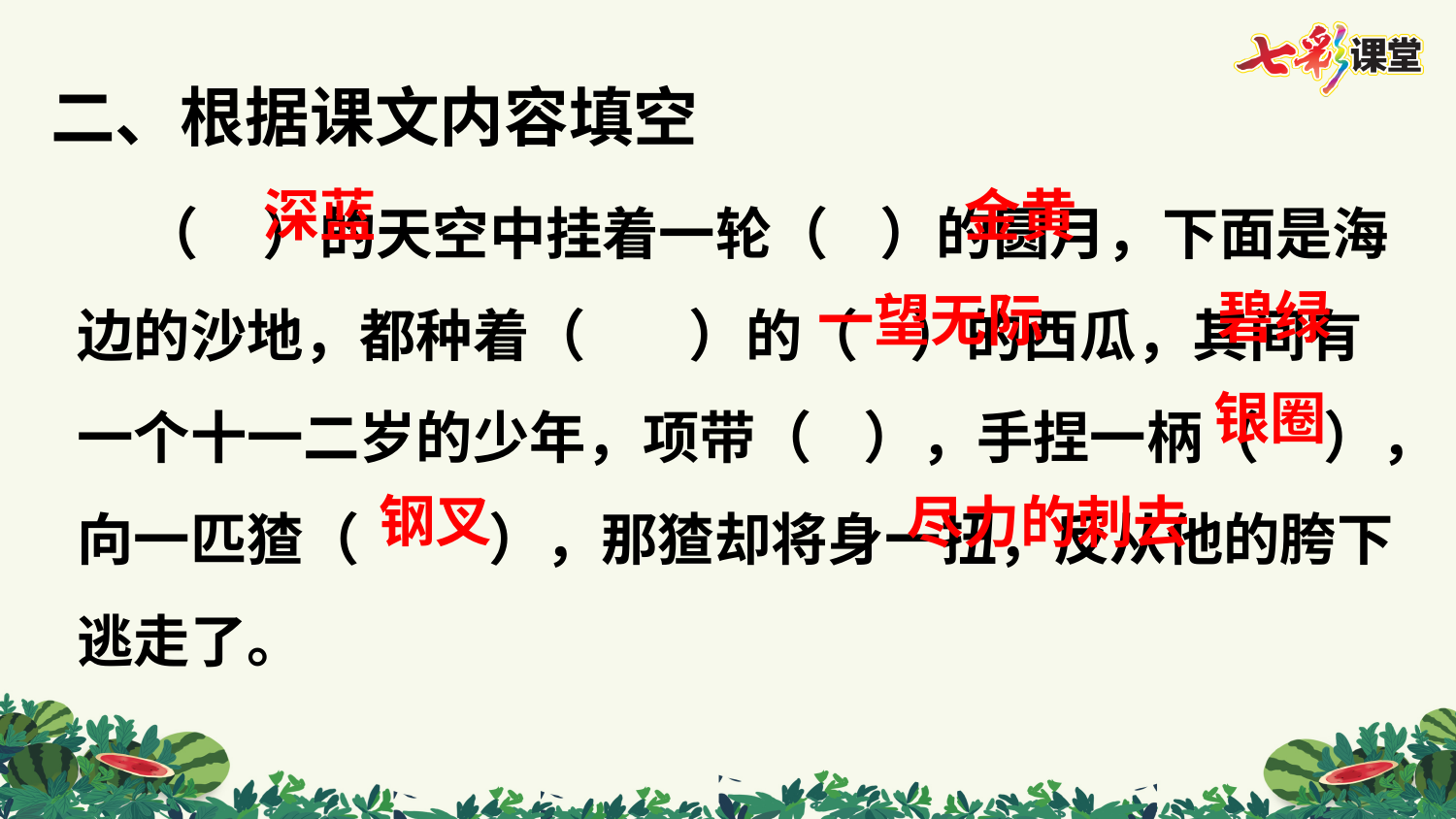

二、根据课文内容填空
    （     ）的天空中挂着一轮（    ）的圆月，下面是海边的沙地，都种着（        ）的（    ）的西瓜，其间有一个十一二岁的少年，项带（    ），手捏一柄（     ），向一匹猹（          ），那猹却将身一扭，反从他的胯下逃走了。
深蓝
金黄
碧绿
一望无际
银圈
钢叉
尽力的刺去